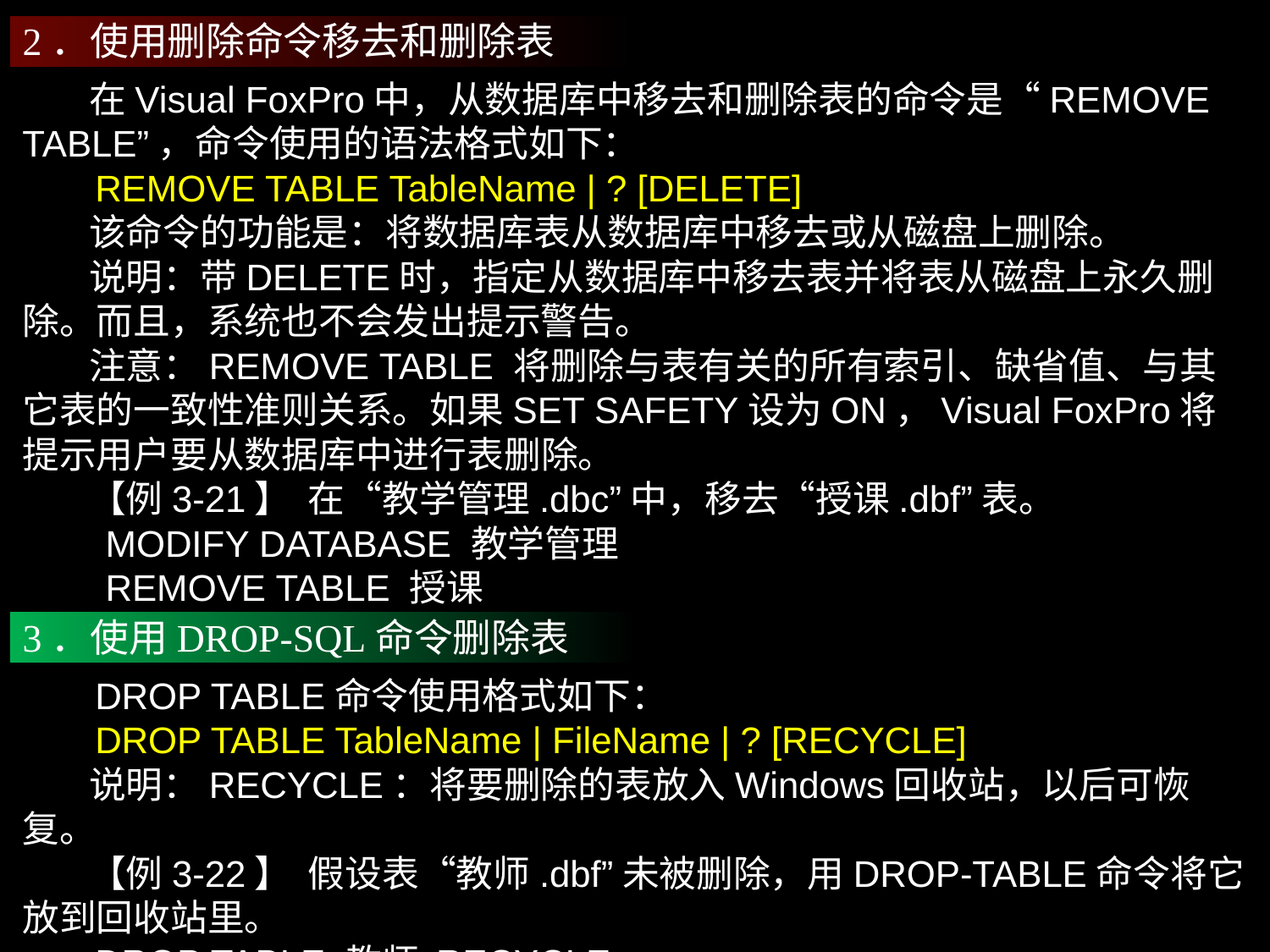

2．使用删除命令移去和删除表
       在Visual FoxPro中，从数据库中移去和删除表的命令是“REMOVE TABLE”，命令使用的语法格式如下：
       REMOVE TABLE TableName | ? [DELETE]
       该命令的功能是：将数据库表从数据库中移去或从磁盘上删除。
       说明：带DELETE时，指定从数据库中移去表并将表从磁盘上永久删除。而且，系统也不会发出提示警告。
       注意：REMOVE TABLE 将删除与表有关的所有索引、缺省值、与其它表的一致性准则关系。如果SET SAFETY设为ON，Visual FoxPro将提示用户要从数据库中进行表删除。
       【例3-21】  在“教学管理.dbc”中，移去“授课.dbf”表。
        MODIFY DATABASE 教学管理
        REMOVE TABLE 授课
3．使用DROP-SQL命令删除表
       DROP TABLE命令使用格式如下：
       DROP TABLE TableName | FileName | ? [RECYCLE]
       说明：RECYCLE：将要删除的表放入Windows回收站，以后可恢复。
       【例3-22】  假设表“教师.dbf”未被删除，用DROP-TABLE命令将它放到回收站里。
       DROP TABLE 教师 RECYCLE